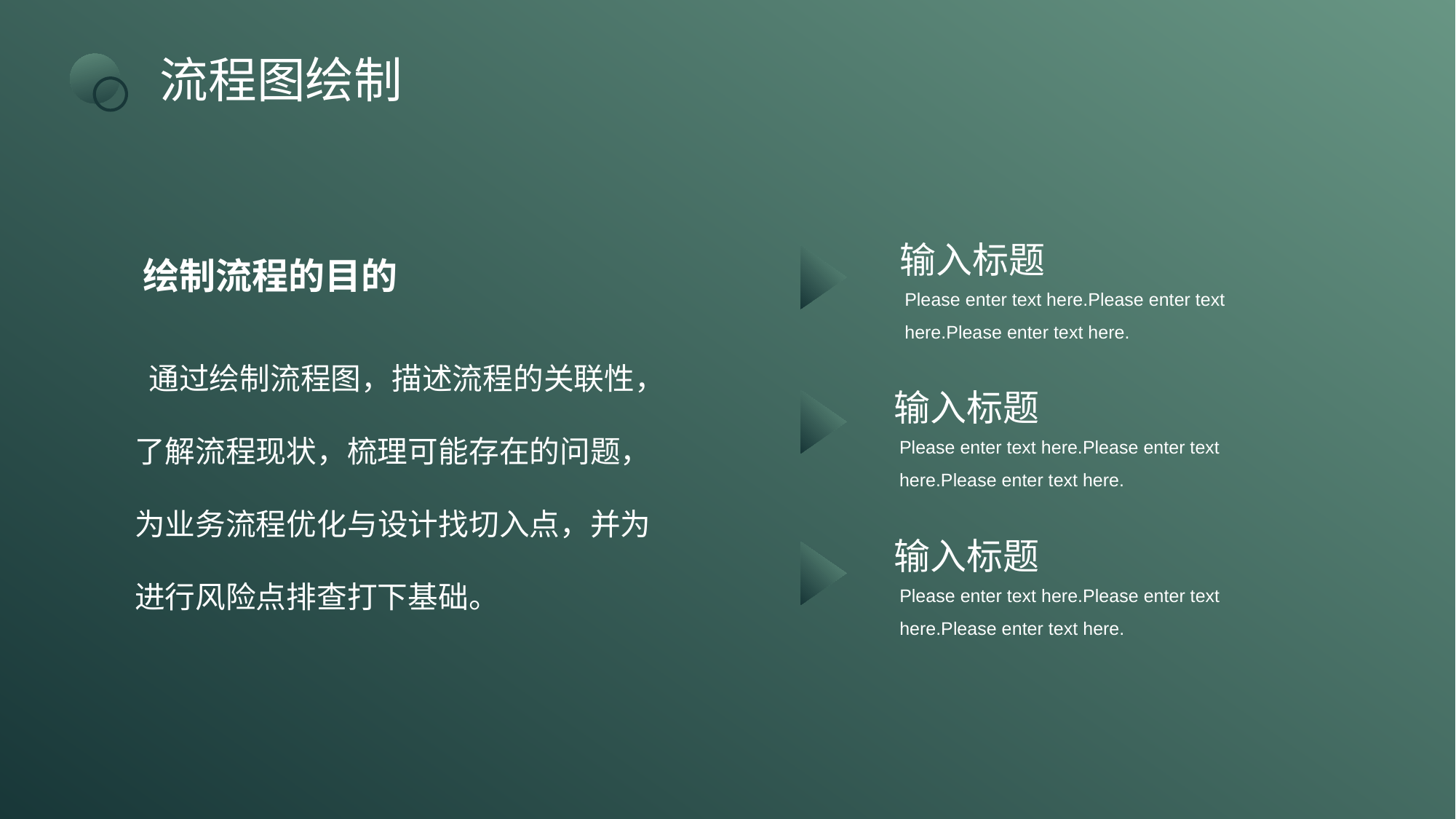

流程图绘制

绘制流程的目的
输入标题

Please enter text here.Please enter text here.Please enter text here.
 通过绘制流程图，描述流程的关联性，了解流程现状，梳理可能存在的问题，为业务流程优化与设计找切入点，并为进行风险点排查打下基础。
输入标题

Please enter text here.Please enter text here.Please enter text here.
输入标题

Please enter text here.Please enter text here.Please enter text here.